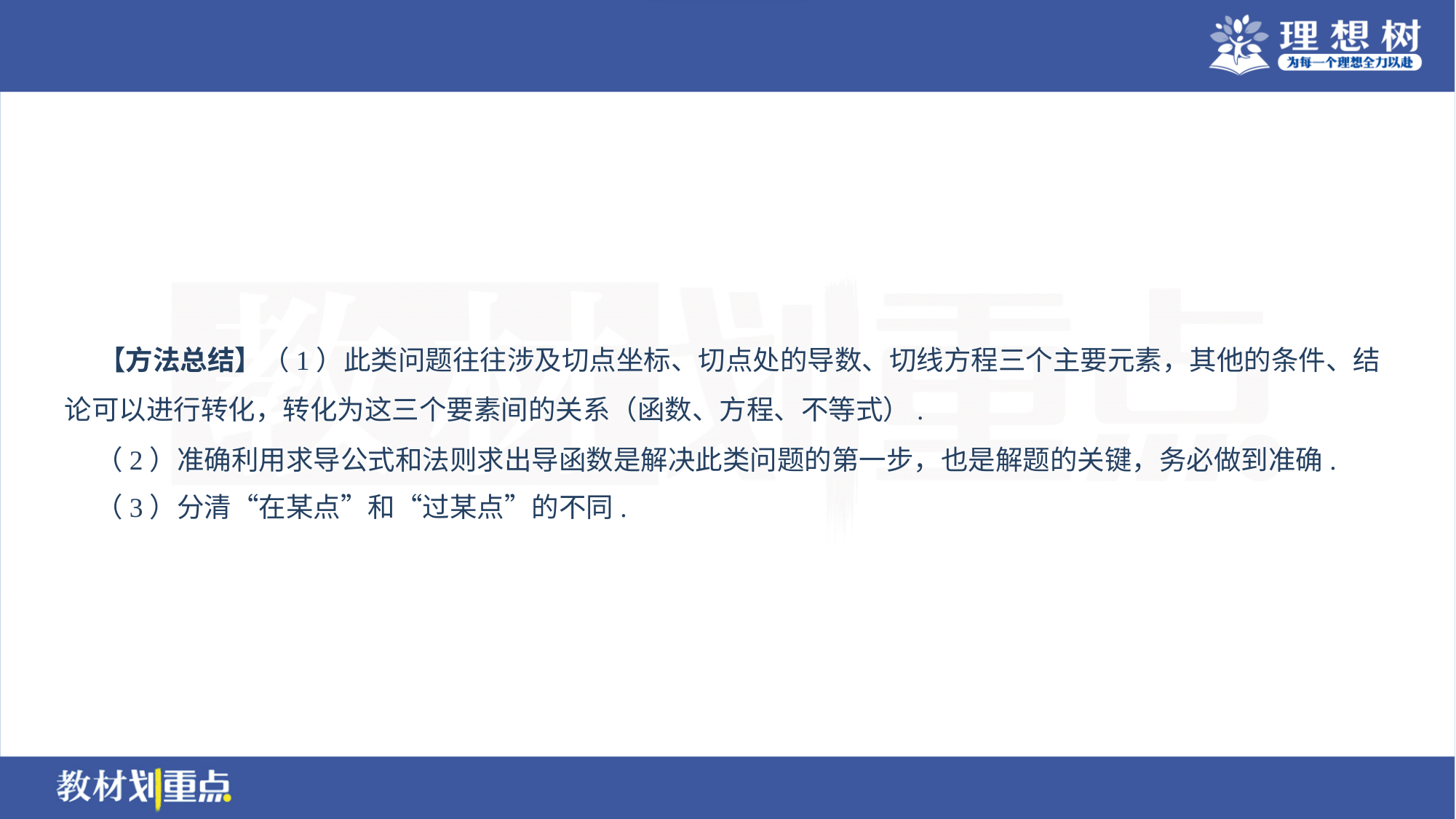

【方法总结】（1）此类问题往往涉及切点坐标、切点处的导数、切线方程三个主要元素，其他的条件、结
论可以进行转化，转化为这三个要素间的关系（函数、方程、不等式）.
    （2）准确利用求导公式和法则求出导函数是解决此类问题的第一步，也是解题的关键，务必做到准确.
    （3）分清“在某点”和“过某点”的不同.